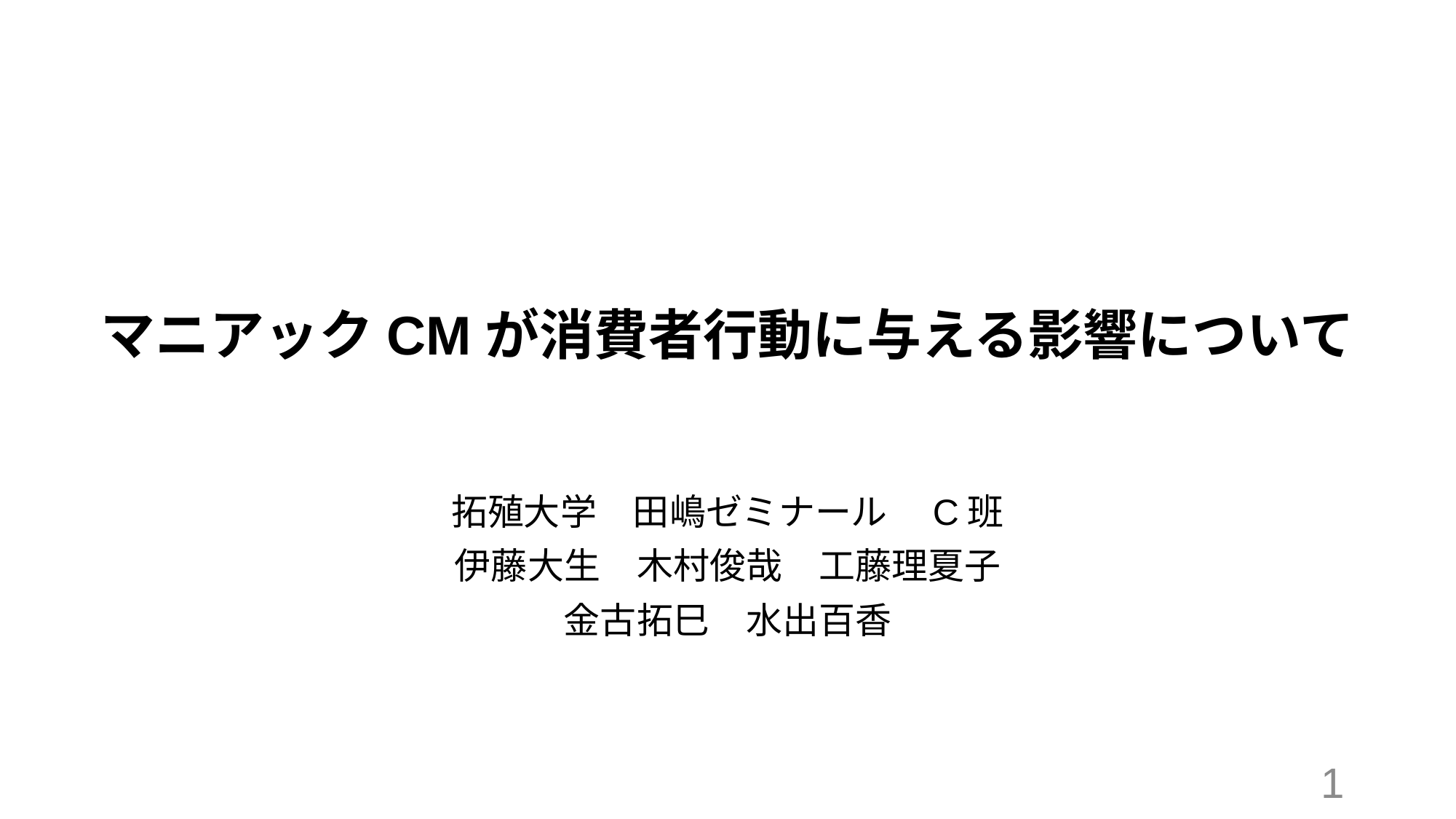

マニアックCMが消費者行動に与える影響について
拓殖大学　田嶋ゼミナール　C班
伊藤大生　木村俊哉　工藤理夏子
金古拓巳　水出百香
1